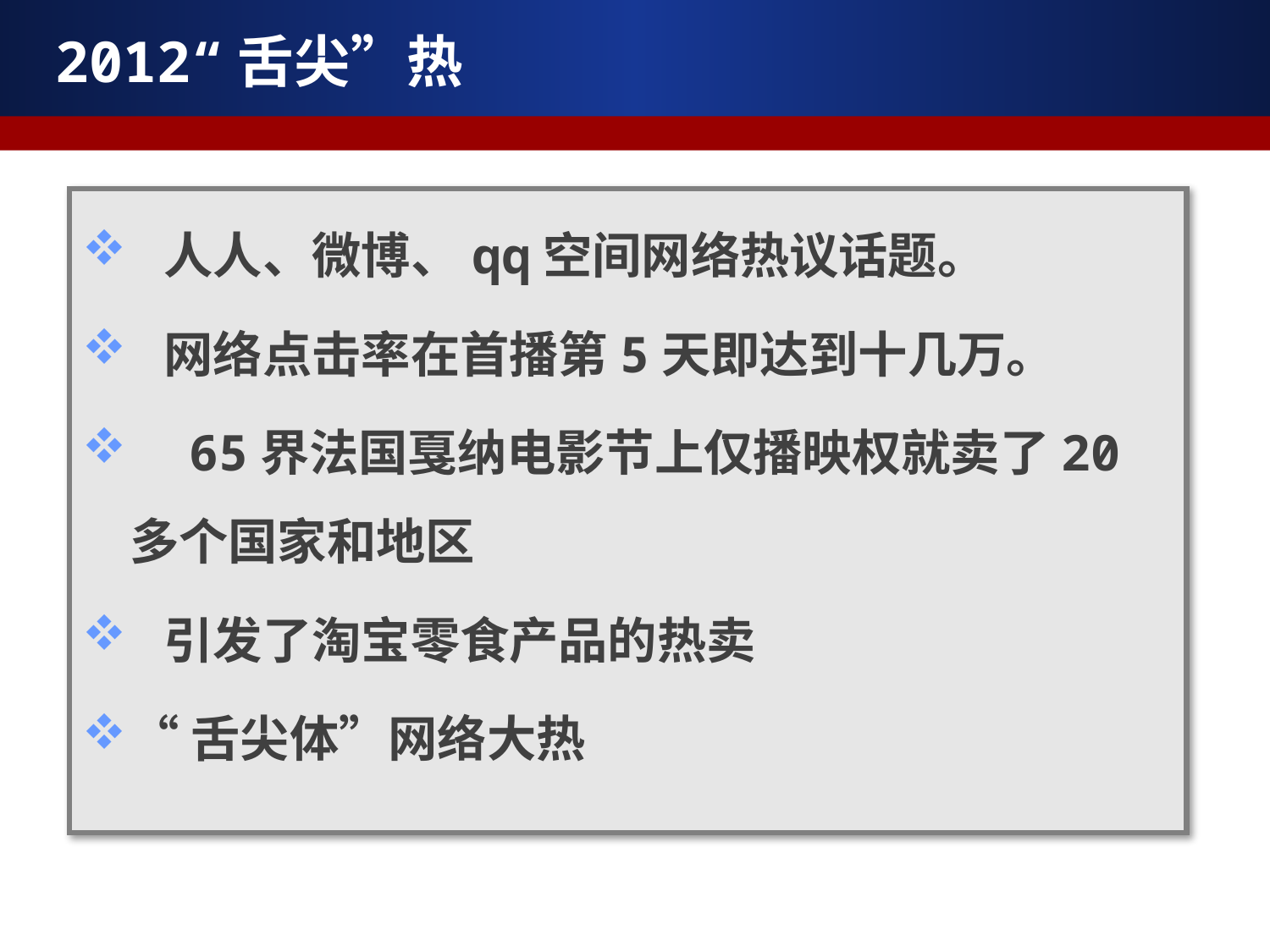

# 2012“舌尖”热

  人人、微博、qq空间网络热议话题。
  网络点击率在首播第5天即达到十几万。
  65界法国戛纳电影节上仅播映权就卖了20多个国家和地区
  引发了淘宝零食产品的热卖
“舌尖体”网络大热